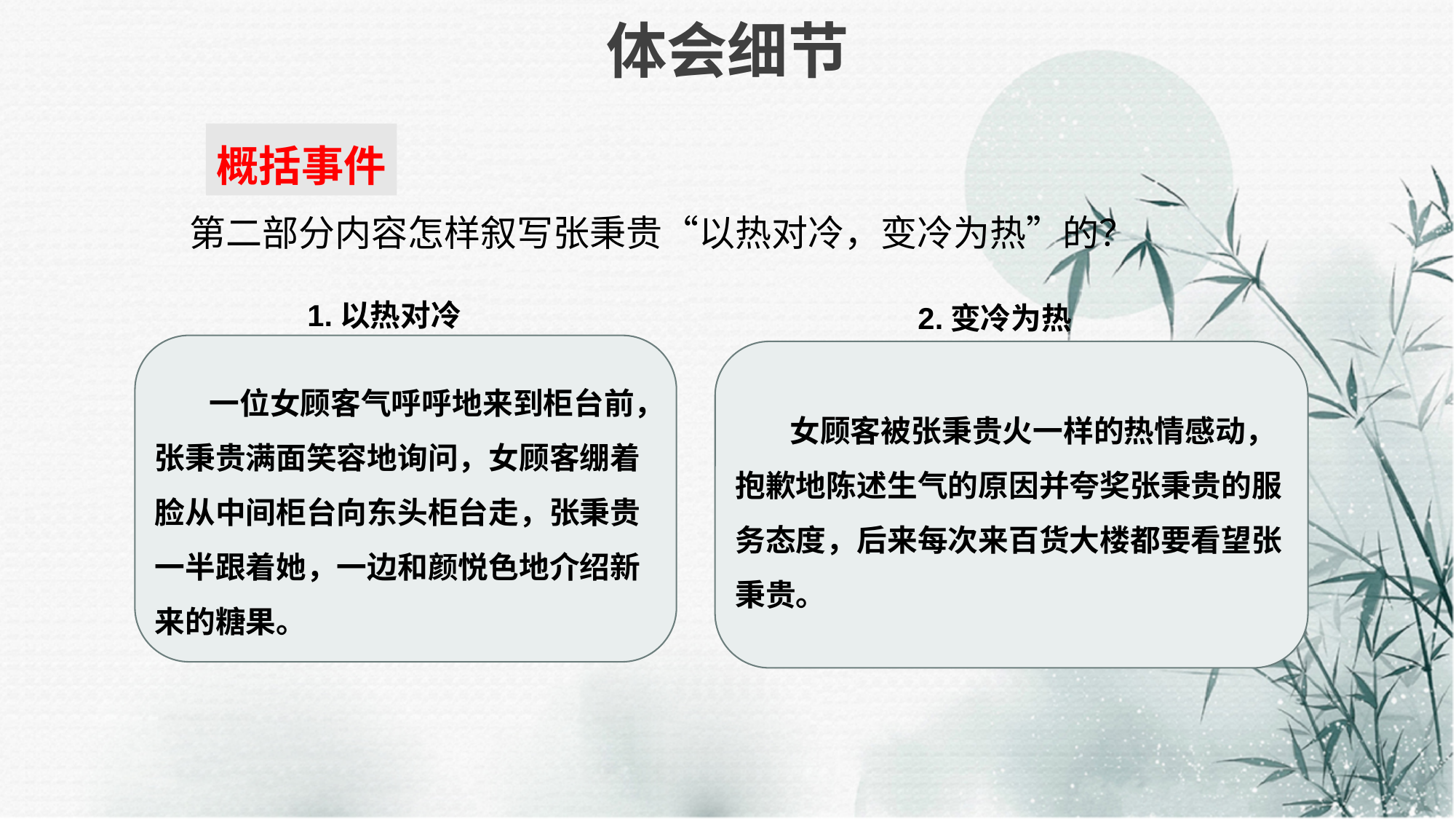

# 体会细节
概括事件
    第二部分内容怎样叙写张秉贵“以热对冷，变冷为热”的？
     1.以热对冷
    2.变冷为热

一位女顾客气呼呼地来到柜台前，张秉贵满面笑容地询问，女顾客绷着脸从中间柜台向东头柜台走，张秉贵一半跟着她，一边和颜悦色地介绍新来的糖果。
女顾客被张秉贵火一样的热情感动，抱歉地陈述生气的原因并夸奖张秉贵的服务态度，后来每次来百货大楼都要看望张秉贵。